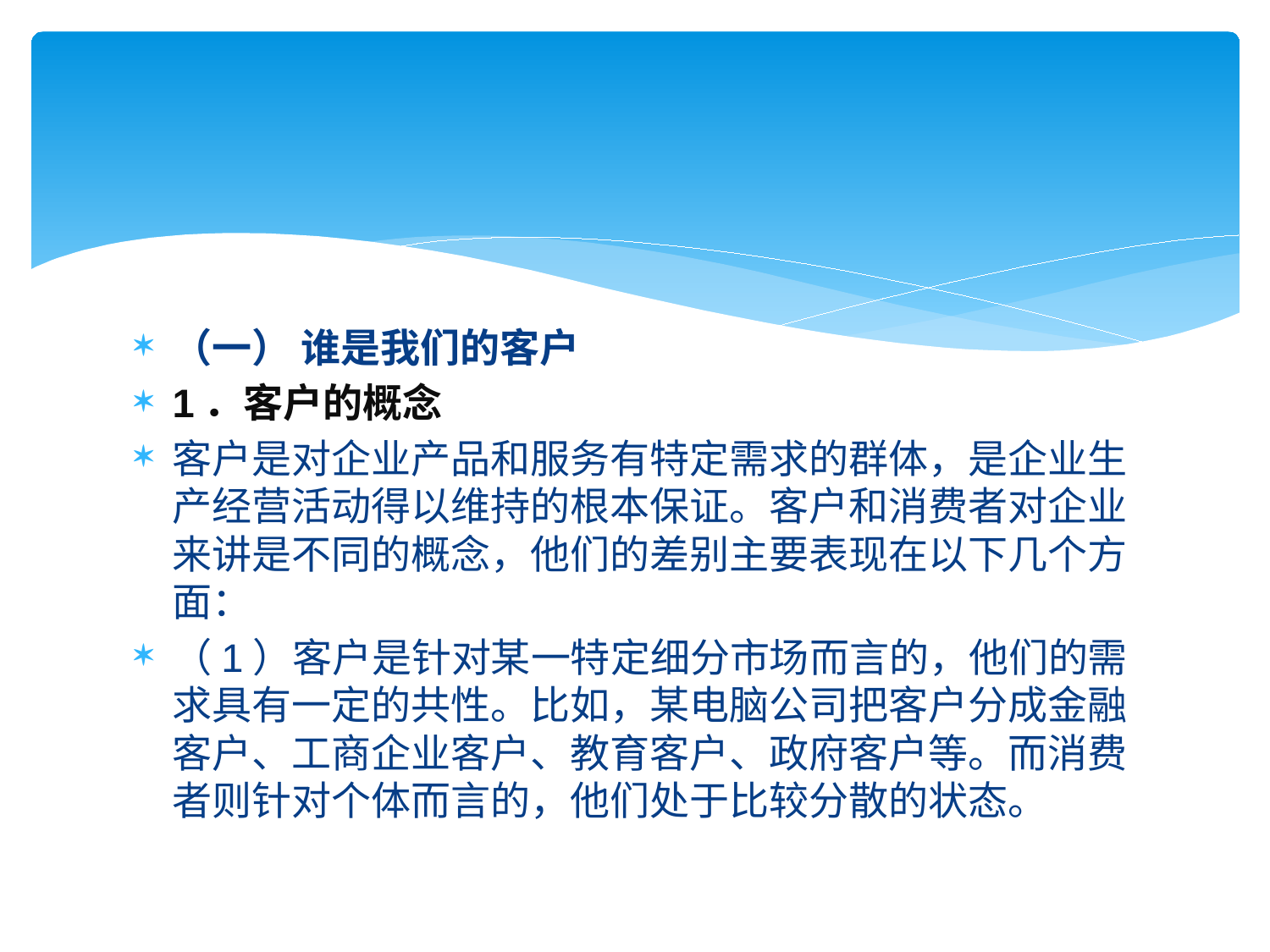

（一） 谁是我们的客户
1．客户的概念
客户是对企业产品和服务有特定需求的群体，是企业生产经营活动得以维持的根本保证。客户和消费者对企业来讲是不同的概念，他们的差别主要表现在以下几个方面：
（1）客户是针对某一特定细分市场而言的，他们的需求具有一定的共性。比如，某电脑公司把客户分成金融客户、工商企业客户、教育客户、政府客户等。而消费者则针对个体而言的，他们处于比较分散的状态。